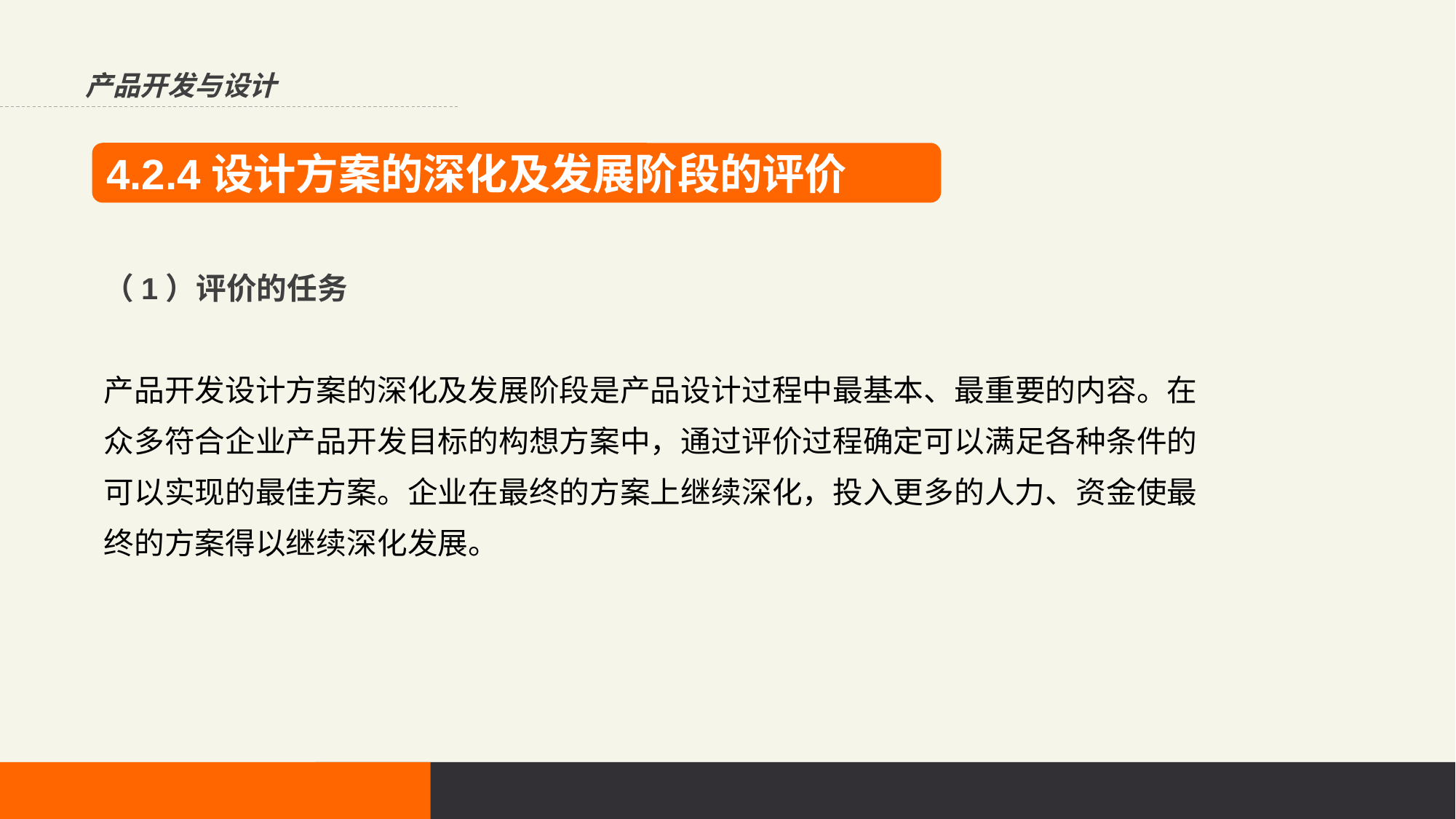

产品开发与设计
4.2.4设计方案的深化及发展阶段的评价
（1）评价的任务
产品开发设计方案的深化及发展阶段是产品设计过程中最基本、最重要的内容。在众多符合企业产品开发目标的构想方案中，通过评价过程确定可以满足各种条件的可以实现的最佳方案。企业在最终的方案上继续深化，投入更多的人力、资金使最终的方案得以继续深化发展。